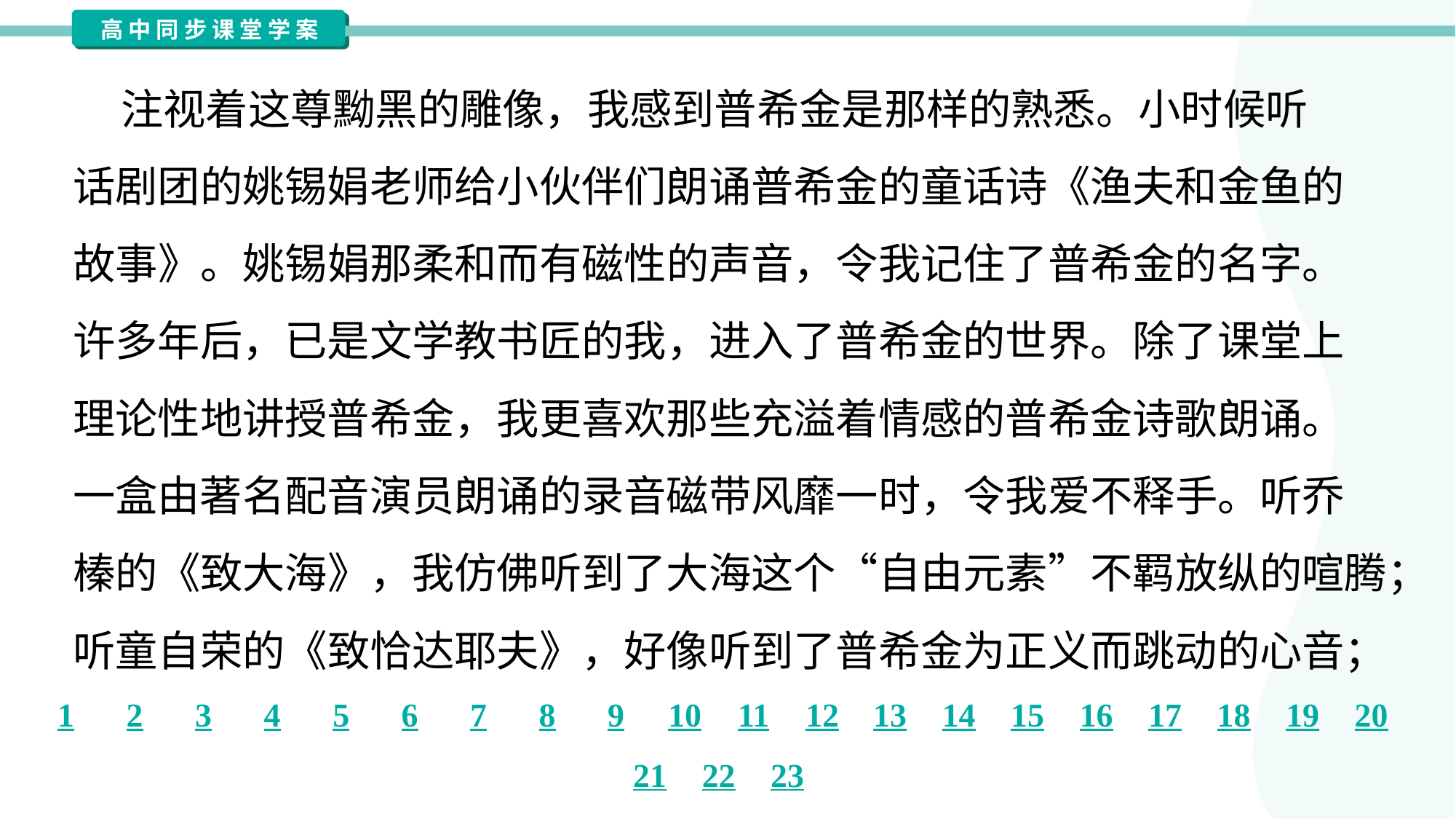

注视着这尊黝黑的雕像，我感到普希金是那样的熟悉。小时候听
话剧团的姚锡娟老师给小伙伴们朗诵普希金的童话诗《渔夫和金鱼的
故事》。姚锡娟那柔和而有磁性的声音，令我记住了普希金的名字。
许多年后，已是文学教书匠的我，进入了普希金的世界。除了课堂上
理论性地讲授普希金，我更喜欢那些充溢着情感的普希金诗歌朗诵。
一盒由著名配音演员朗诵的录音磁带风靡一时，令我爱不释手。听乔
榛的《致大海》，我仿佛听到了大海这个“自由元素”不羁放纵的喧腾；
听童自荣的《致恰达耶夫》，好像听到了普希金为正义而跳动的心音；